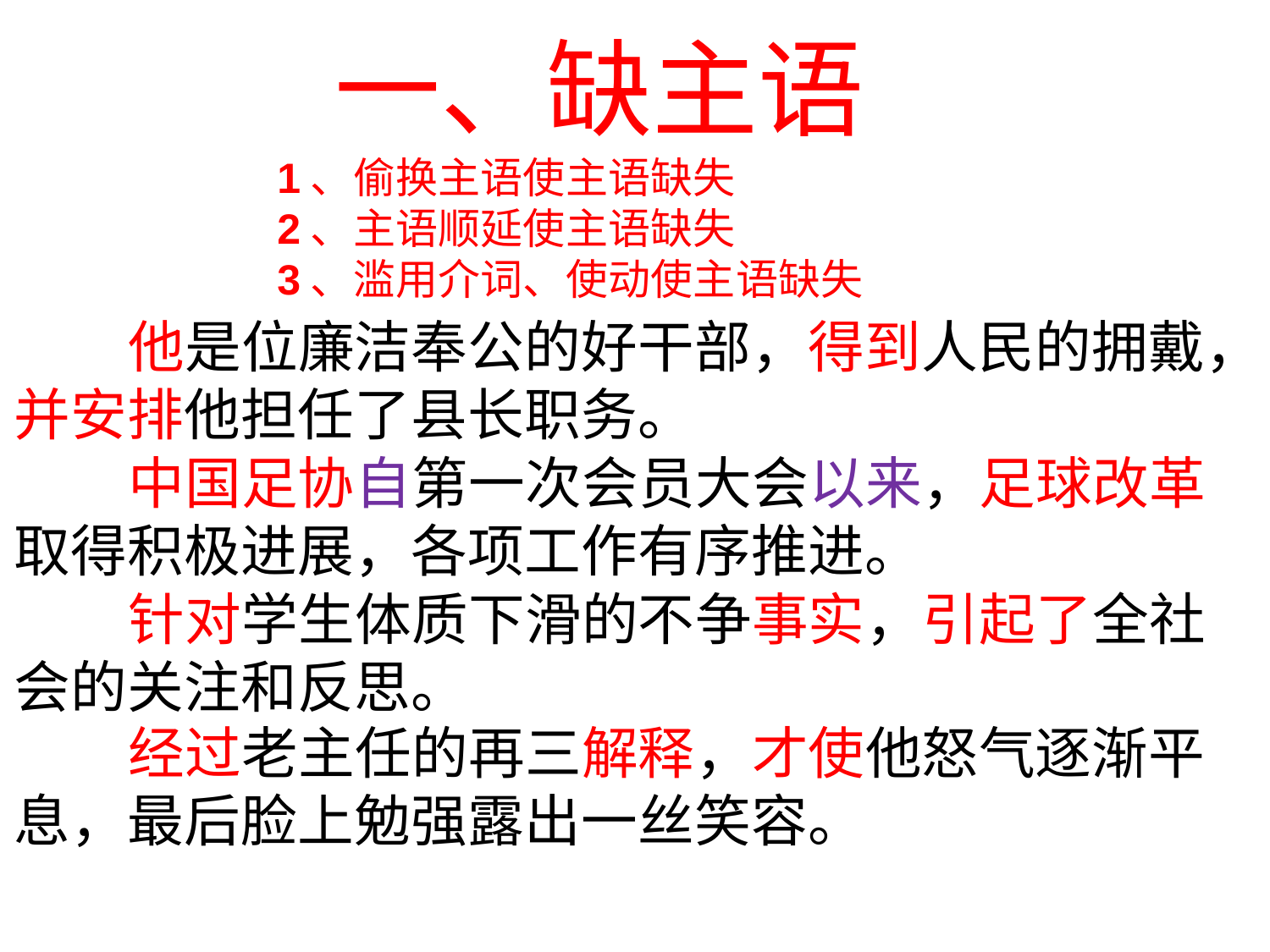

一、缺主语
1、偷换主语使主语缺失
2、主语顺延使主语缺失
3、滥用介词、使动使主语缺失
他是位廉洁奉公的好干部，得到人民的拥戴，
并安排他担任了县长职务。
中国足协自第一次会员大会以来，足球改革
取得积极进展，各项工作有序推进。
针对学生体质下滑的不争事实，引起了全社
会的关注和反思。
经过老主任的再三解释，才使他怒气逐渐平
息，最后脸上勉强露出一丝笑容。